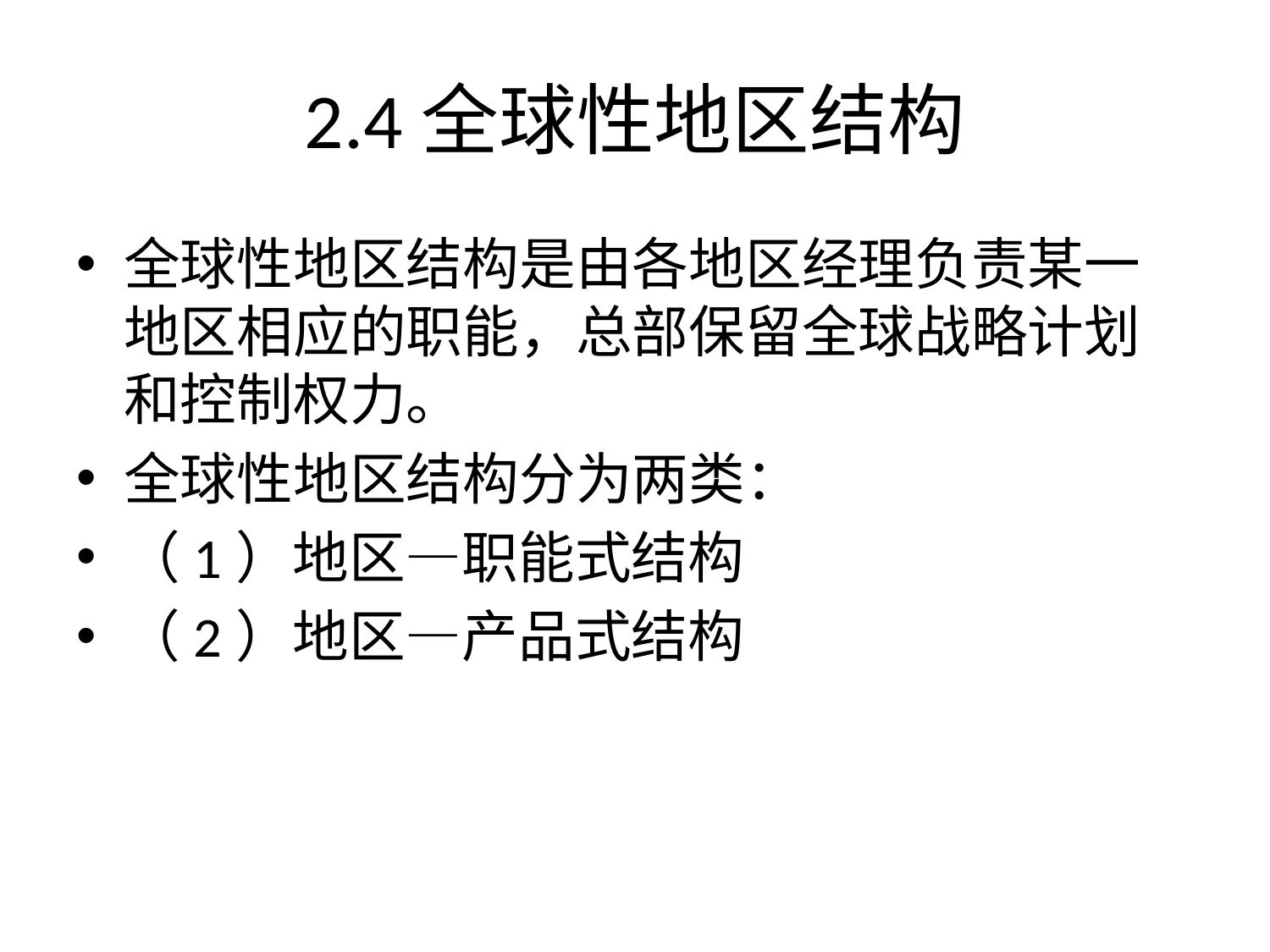

# 2.4全球性地区结构
全球性地区结构是由各地区经理负责某一地区相应的职能，总部保留全球战略计划和控制权力。
全球性地区结构分为两类：
（1）地区—职能式结构
（2）地区—产品式结构